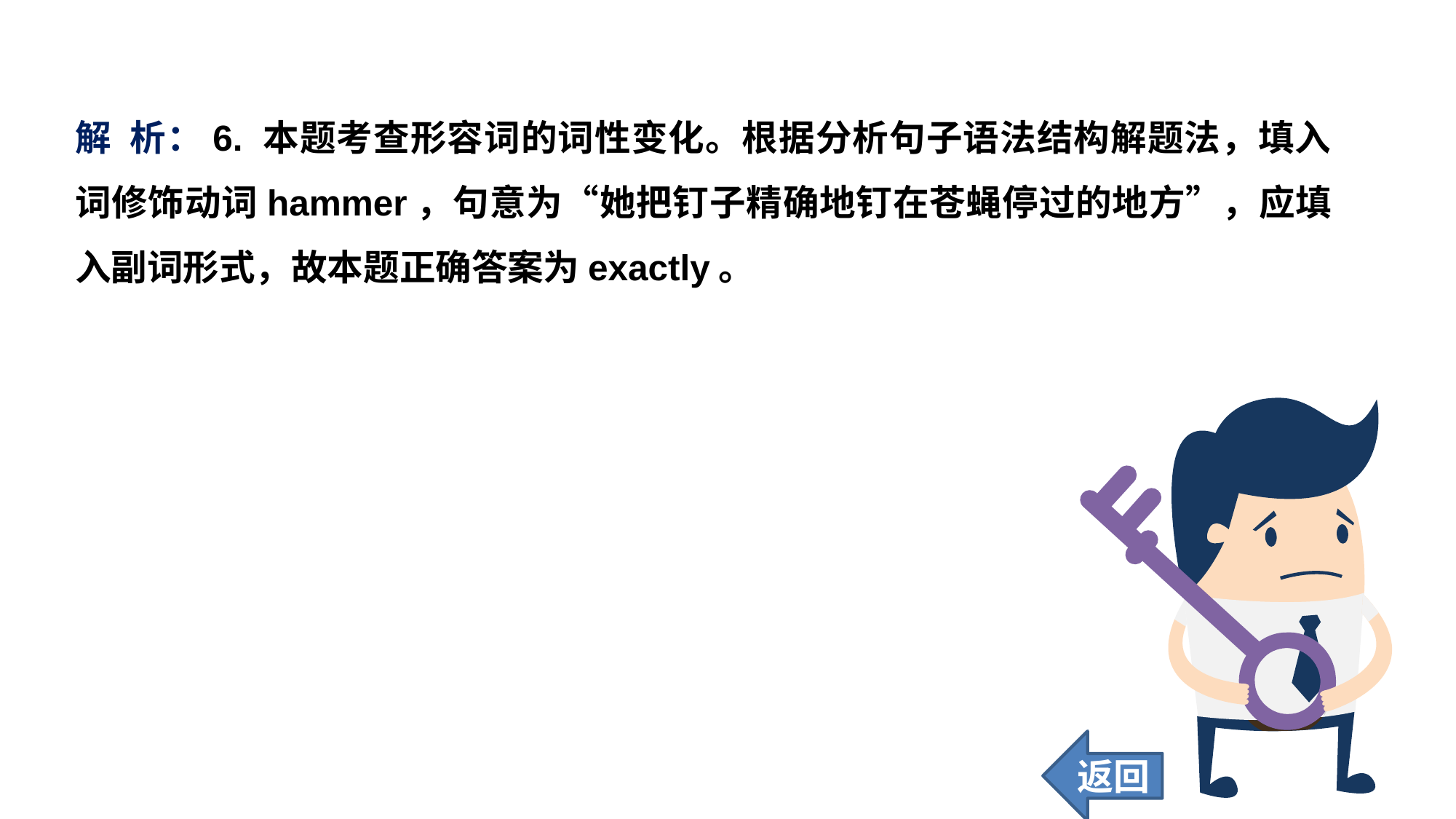

解  析：6. 本题考查形容词的词性变化。根据分析句子语法结构解题法，填入词修饰动词hammer，句意为“她把钉子精确地钉在苍蝇停过的地方”，应填入副词形式，故本题正确答案为exactly。

返回
213